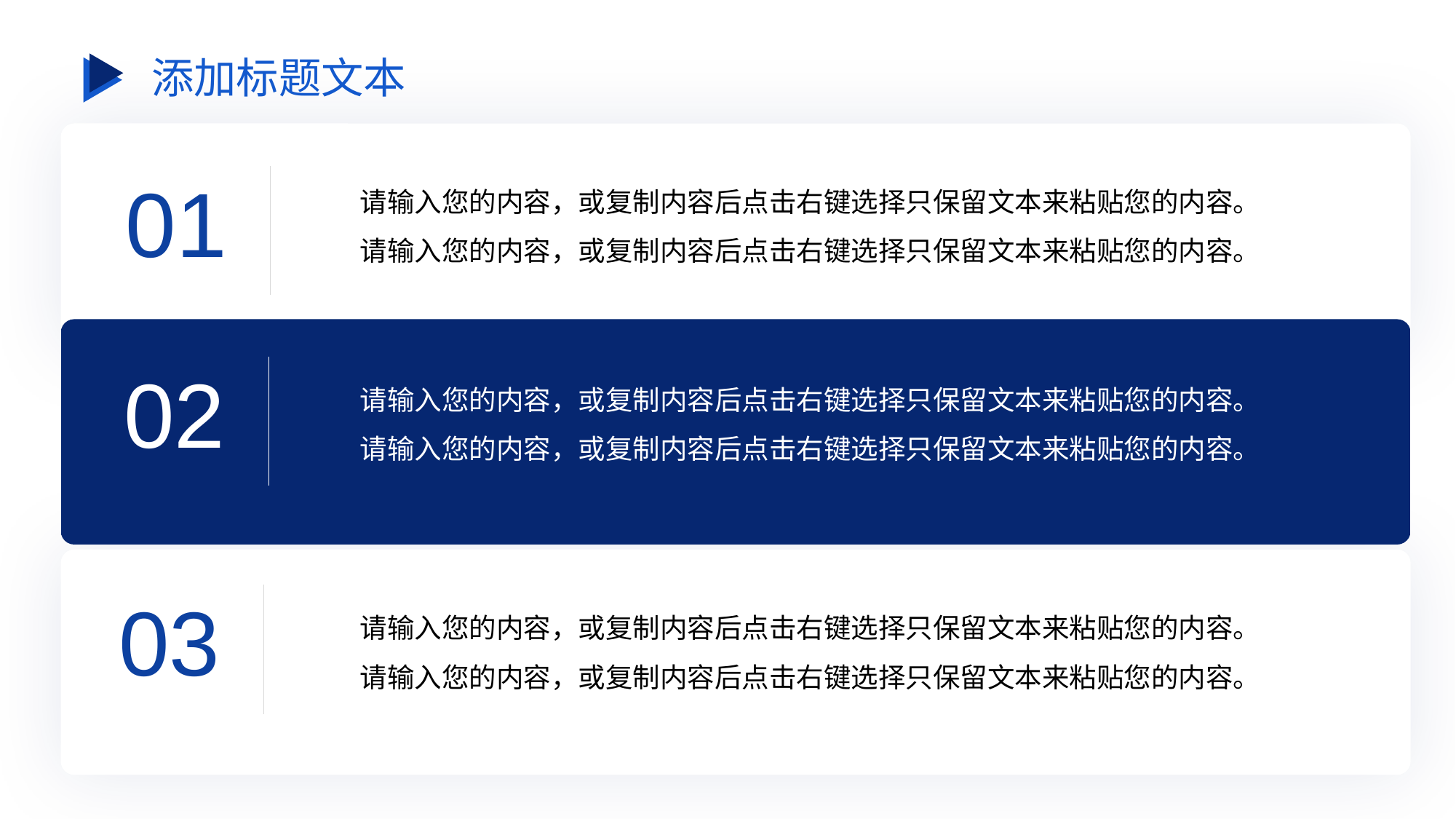

# 添加标题文本

01
请输入您的内容，或复制内容后点击右键选择只保留文本来粘贴您的内容。请输入您的内容，或复制内容后点击右键选择只保留文本来粘贴您的内容。

02
请输入您的内容，或复制内容后点击右键选择只保留文本来粘贴您的内容。请输入您的内容，或复制内容后点击右键选择只保留文本来粘贴您的内容。

03
请输入您的内容，或复制内容后点击右键选择只保留文本来粘贴您的内容。请输入您的内容，或复制内容后点击右键选择只保留文本来粘贴您的内容。